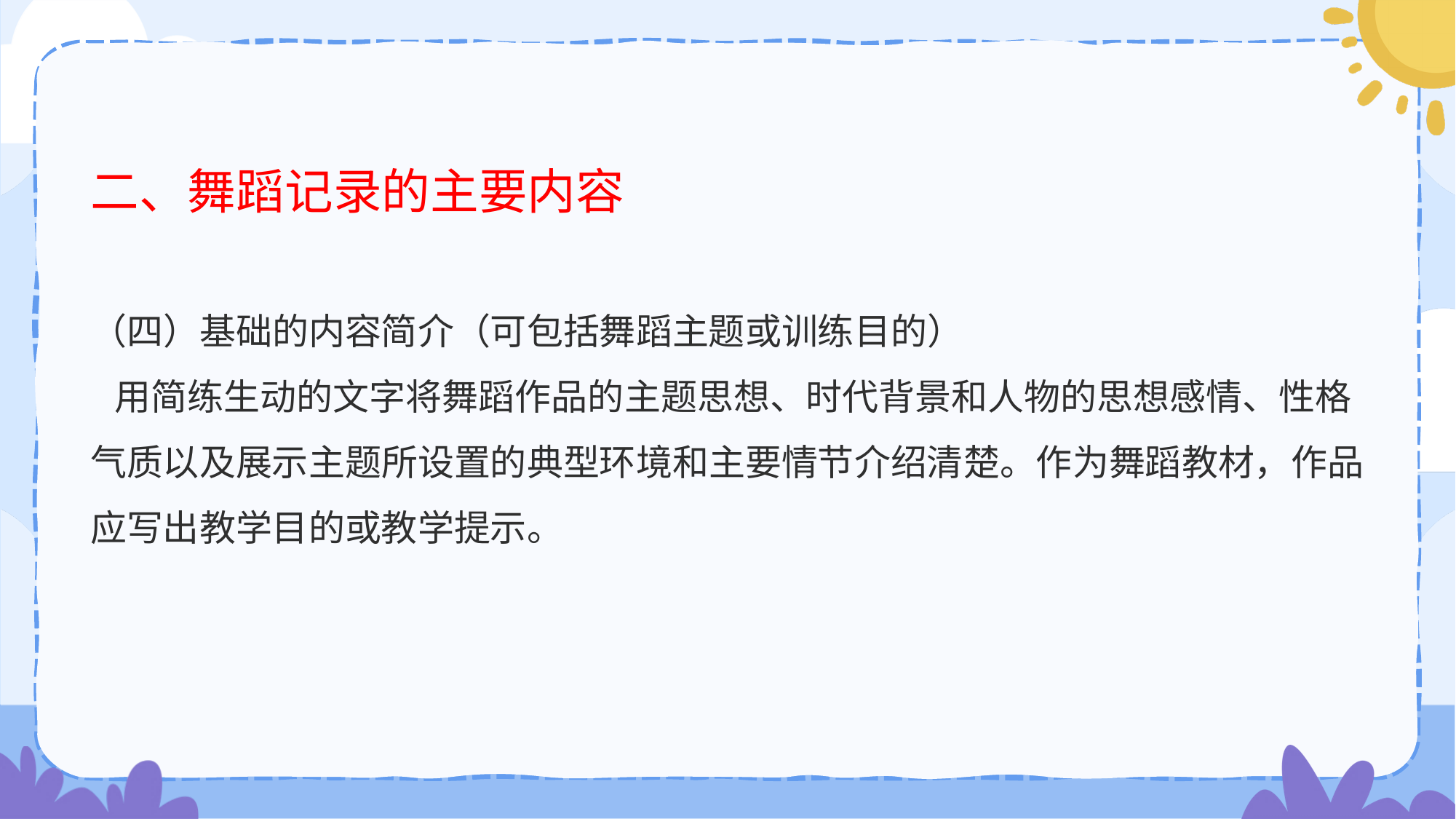

# 二、舞蹈记录的主要内容
（四）基础的内容简介（可包括舞蹈主题或训练目的）
   用简练生动的文字将舞蹈作品的主题思想、时代背景和人物的思想感情、性格气质以及展示主题所设置的典型环境和主要情节介绍清楚。作为舞蹈教材，作品应写出教学目的或教学提示。